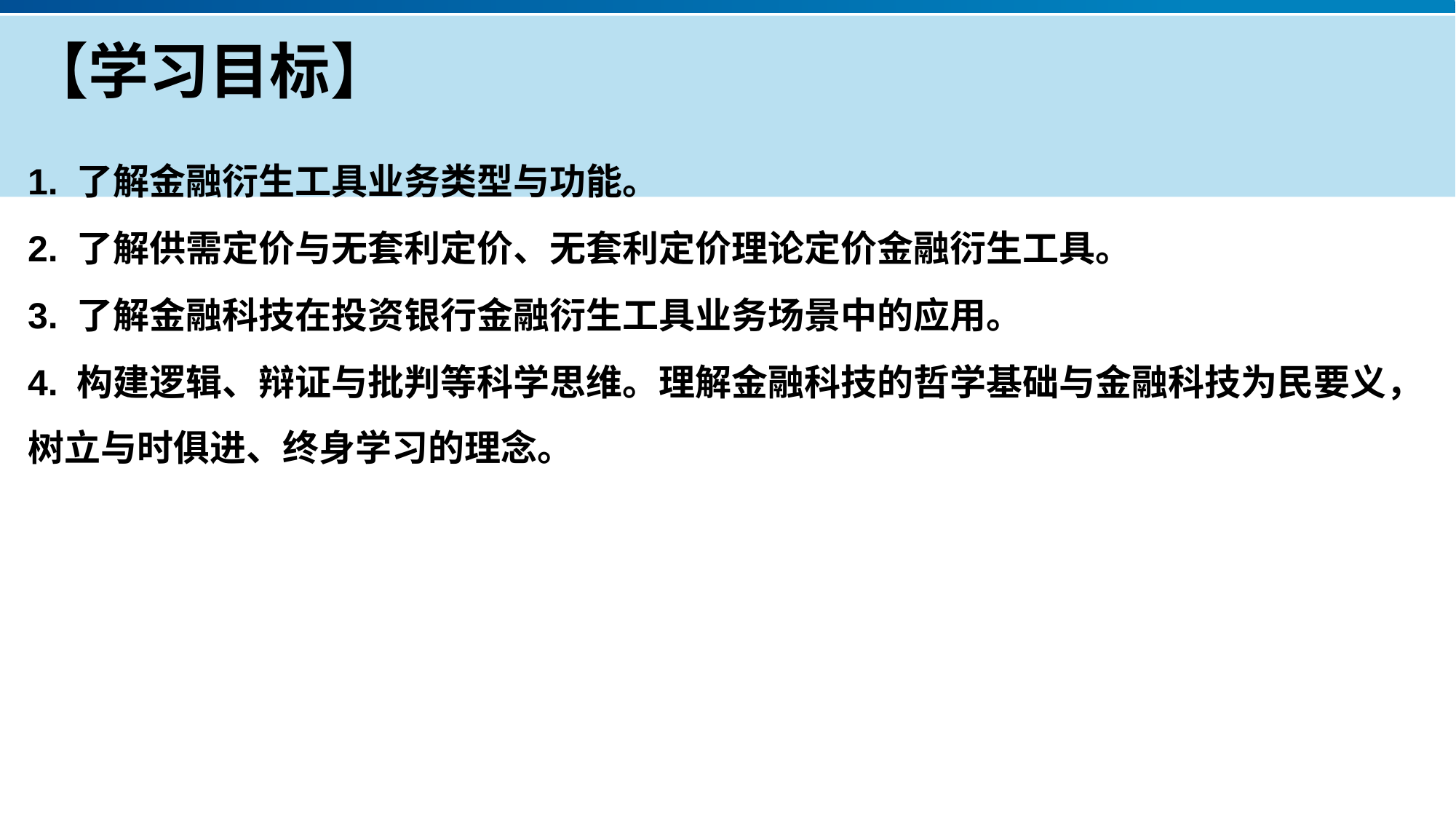

# 【学习目标】
1. 了解金融衍生工具业务类型与功能。
2. 了解供需定价与无套利定价、无套利定价理论定价金融衍生工具。
3. 了解金融科技在投资银行金融衍生工具业务场景中的应用。
4. 构建逻辑、辩证与批判等科学思维。理解金融科技的哲学基础与金融科技为民要义，树立与时俱进、终身学习的理念。